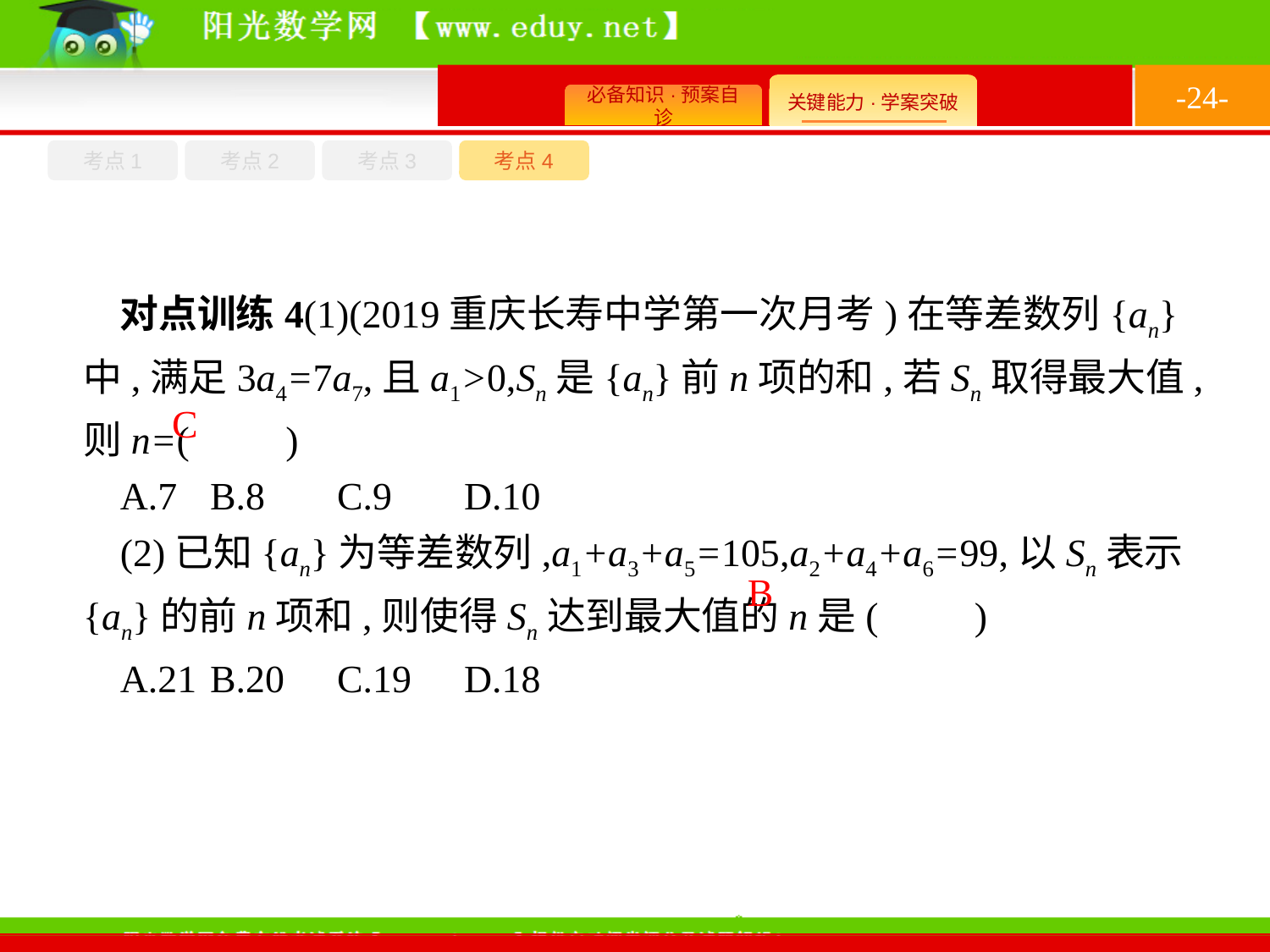

-24-
考点1
考点3
考点4
考点2
对点训练4(1)(2019重庆长寿中学第一次月考)在等差数列{an}中,满足3a4=7a7,且a1>0,Sn是{an}前n项的和,若Sn取得最大值,则n=(　　)
A.7	B.8	C.9	D.10
(2)已知{an}为等差数列,a1+a3+a5=105,a2+a4+a6=99,以Sn表示{an}的前n项和,则使得Sn达到最大值的n是(　　)
A.21	B.20	C.19	D.18
C
B